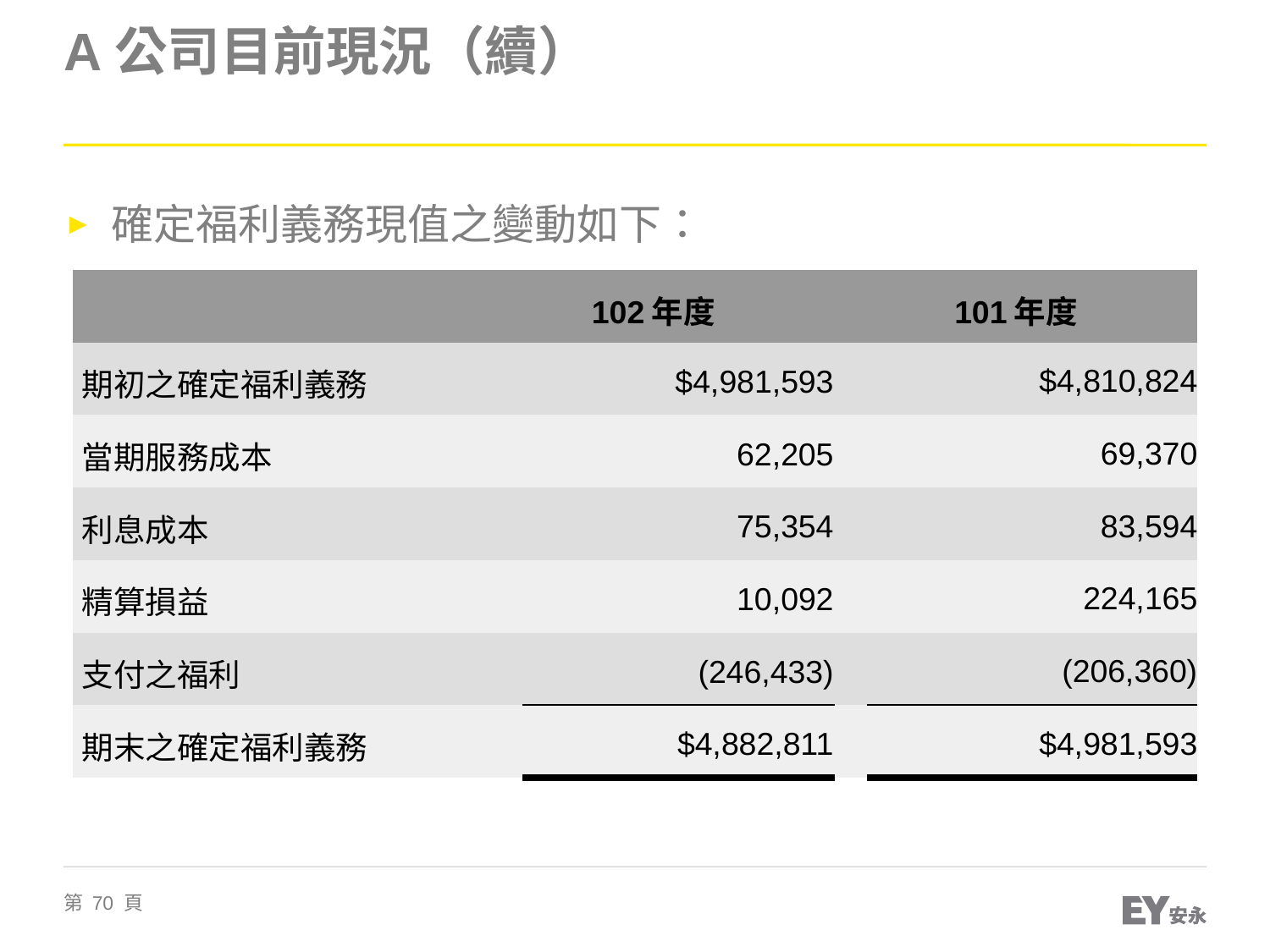

# A公司目前現況（續）
確定福利義務現值之變動如下：

|  | 102年度 |  | 101年度 |  |
| --- | --- | --- | --- | --- |
| 期初之確定福利義務 |  | $4,981,593 |  | $4,810,824 |
| 當期服務成本 |  | 62,205 |  | 69,370 |
| 利息成本 |  | 75,354 |  | 83,594 |
| 精算損益 |  | 10,092 |  | 224,165 |
| 支付之福利 |  | (246,433) |  | (206,360) |
| 期末之確定福利義務 |  | $4,882,811 |  | $4,981,593 |